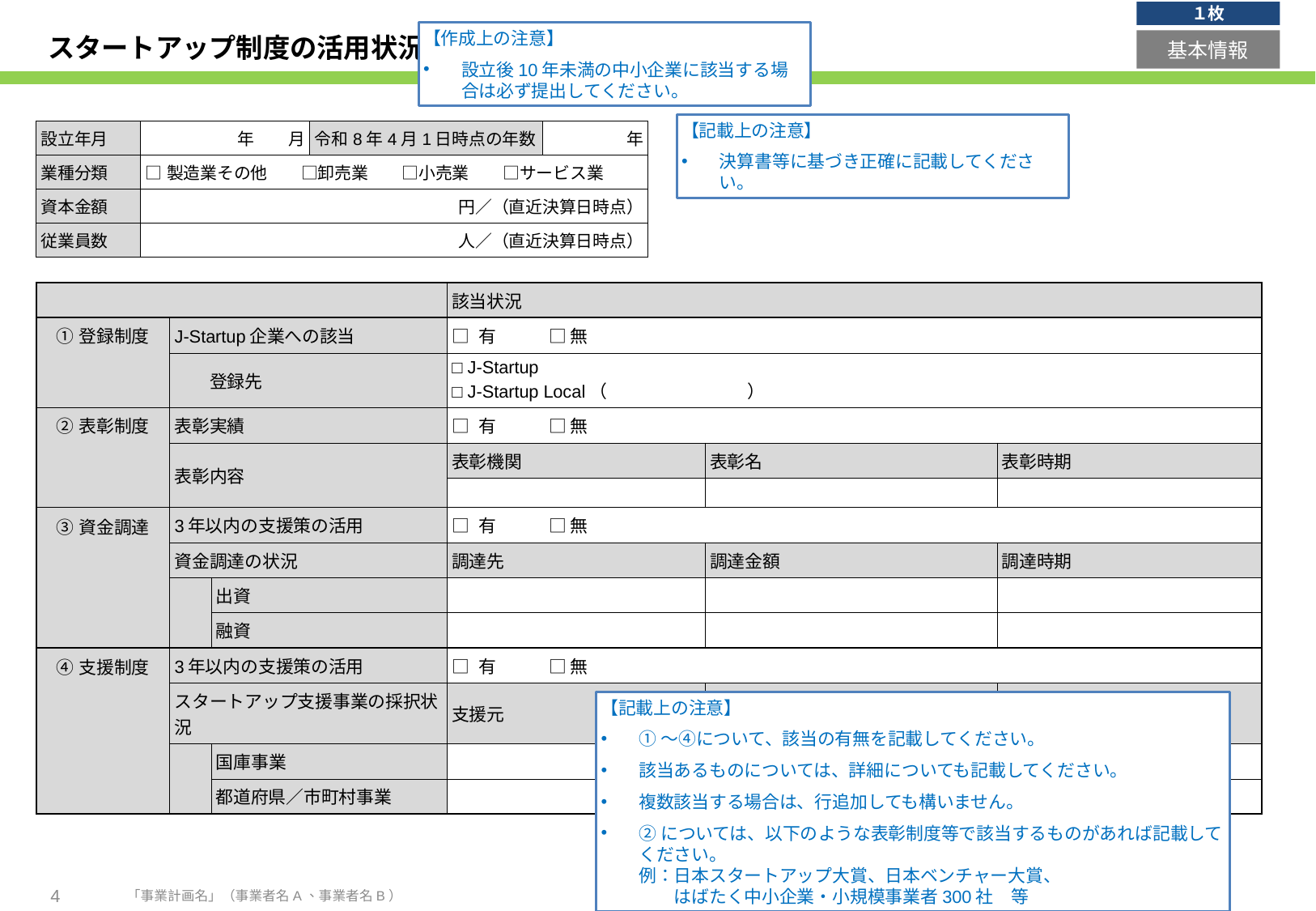

１枚
【作成上の注意】
設立後10年未満の中小企業に該当する場合は必ず提出してください。
# スタートアップ制度の活用状況
基本情報
【記載上の注意】
決算書等に基づき正確に記載してください。
| 設立年月 | 年　　月 | 令和8年4月1日時点の年数 | 年 |
| --- | --- | --- | --- |
| 業種分類 | □製造業その他　　□卸売業　　□小売業　　□サービス業 |  |  |
| 資本金額 | 円／（直近決算日時点） |  |  |
| 従業員数 | 人／（直近決算日時点） |  |  |
|  | 要件 | 要件 | 該当状況 |  |  |
| --- | --- | --- | --- | --- | --- |
| ①登録制度 | J-Startup企業への該当 | J-Startup企業への該当有無 | □ 有　　　□ 無 |  |  |
|  | 登録先 | 登録先 | □ J-Startup □ J-Startup Local（　　　　　　　　） |  |  |
| ②表彰制度 | 表彰実績 |  | □ 有　　　□ 無 |  |  |
|  | 表彰内容 |  | 表彰機関 | 表彰名 | 表彰時期 |
|  |  |  |  |  |  |
| ③資金調達 | 3年以内の支援策の活用 |  | □ 有　　　□ 無 |  |  |
|  | 資金調達の状況 |  | 調達先 | 調達金額 | 調達時期 |
|  |  | 出資 |  |  |  |
|  |  | 融資 |  |  |  |
| ④支援制度 | 3年以内の支援策の活用 |  | □ 有　　　□ 無 |  |  |
|  | スタートアップ支援事業の採択状況 |  | 支援元 | 事業名 | 採択年度 |
|  |  | 国庫事業 |  |  |  |
|  |  | 都道府県／市町村事業 |  |  |  |
【記載上の注意】
①～④について、該当の有無を記載してください。
該当あるものについては、詳細についても記載してください。
複数該当する場合は、行追加しても構いません。
②については、以下のような表彰制度等で該当するものがあれば記載してください。
例：日本スタートアップ大賞、日本ベンチャー大賞、
　　はばたく中小企業・小規模事業者300社　等
4
「事業計画名」（事業者名A、事業者名B）